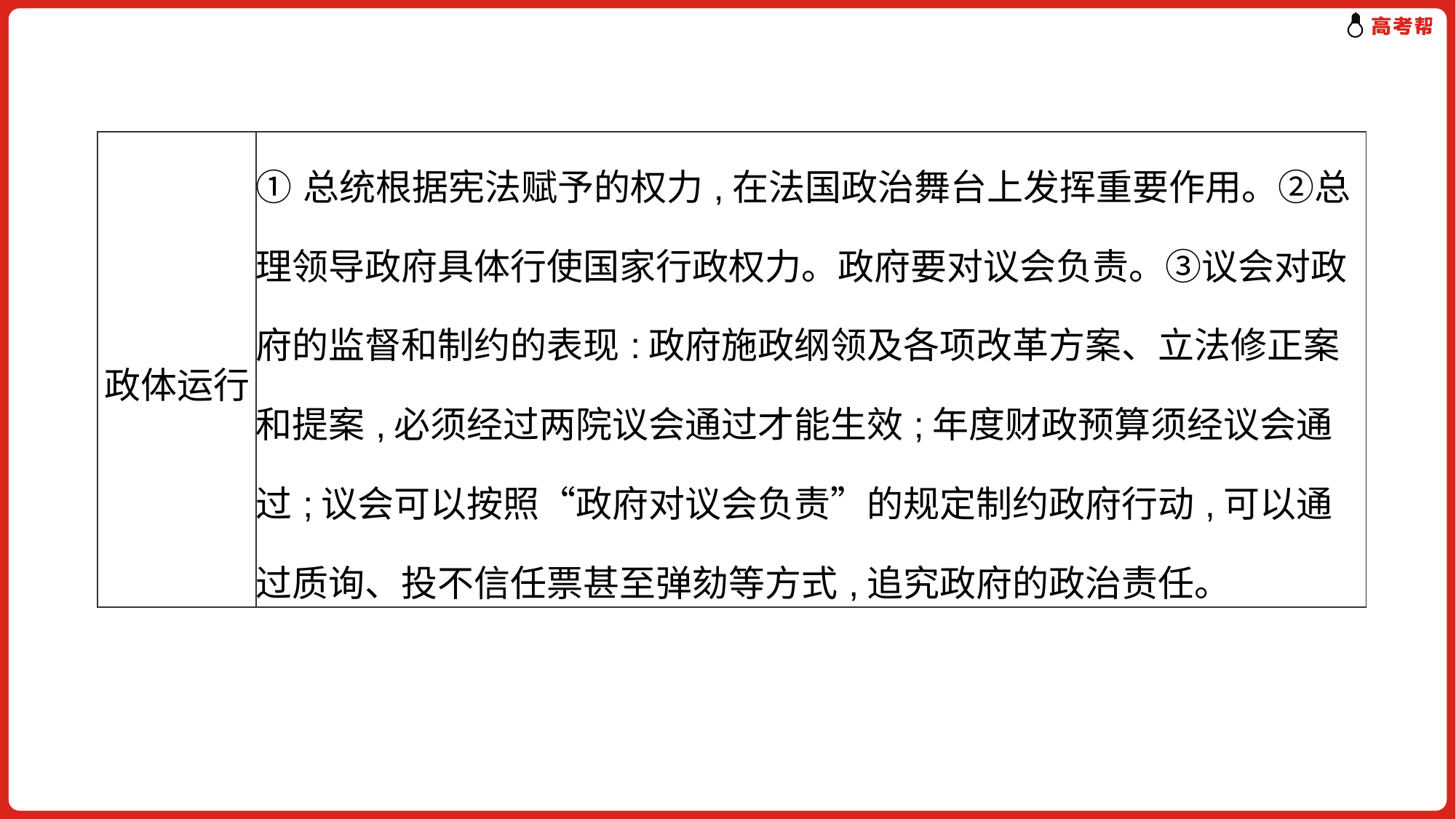

| 政体运行 | ①总统根据宪法赋予的权力,在法国政治舞台上发挥重要作用。②总理领导政府具体行使国家行政权力。政府要对议会负责。③议会对政府的监督和制约的表现:政府施政纲领及各项改革方案、立法修正案和提案,必须经过两院议会通过才能生效;年度财政预算须经议会通过;议会可以按照“政府对议会负责”的规定制约政府行动,可以通过质询、投不信任票甚至弹劾等方式,追究政府的政治责任。 |
| --- | --- |